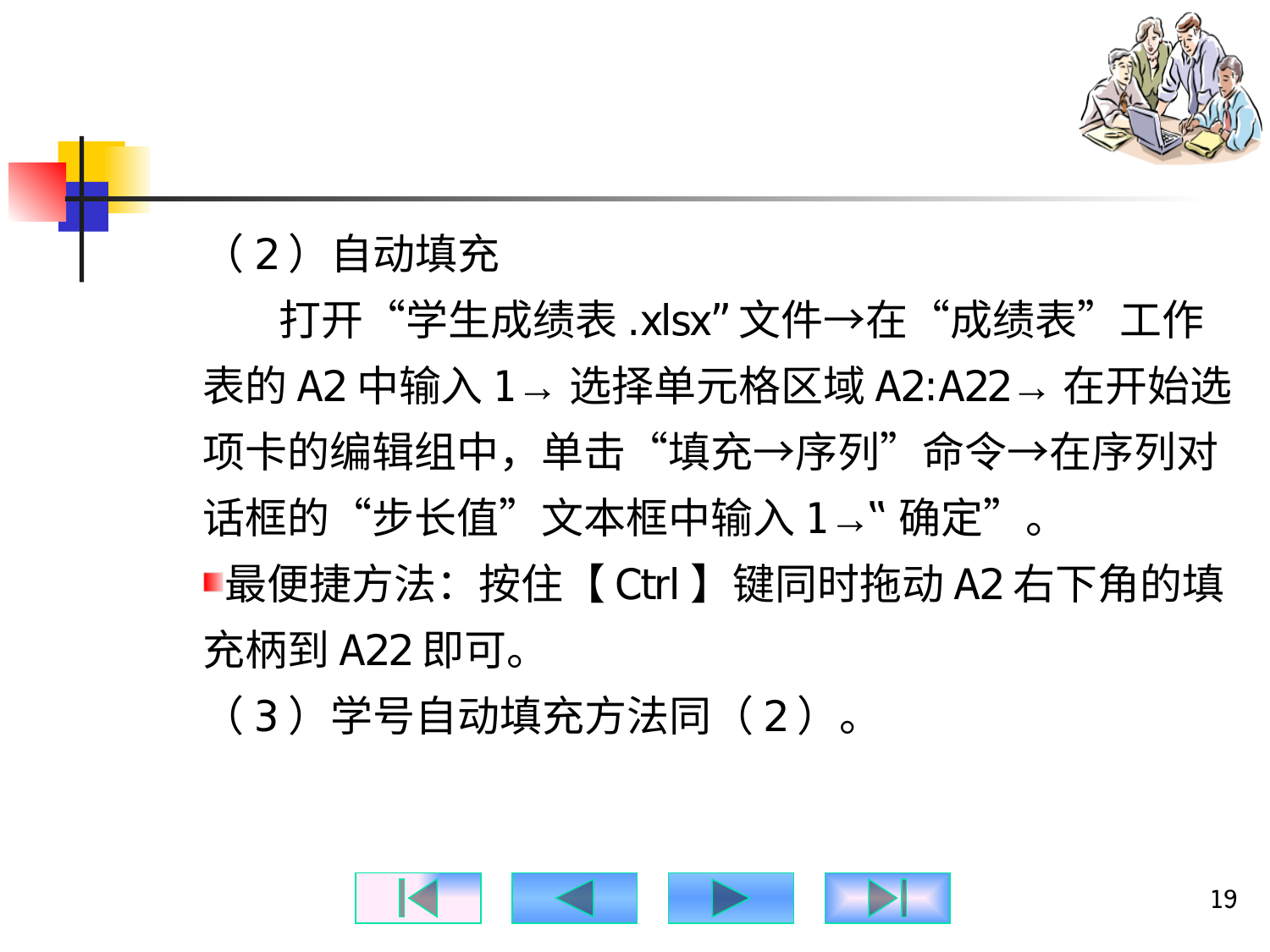

#
（2）自动填充
       打开“学生成绩表.xlsx”文件→在“成绩表”工作表的A2中输入1→选择单元格区域A2:A22→在开始选项卡的编辑组中，单击“填充→序列”命令→在序列对话框的“步长值”文本框中输入1→“确定”。
最便捷方法：按住【Ctrl】键同时拖动A2右下角的填充柄到A22即可。
（3）学号自动填充方法同（2）。
19